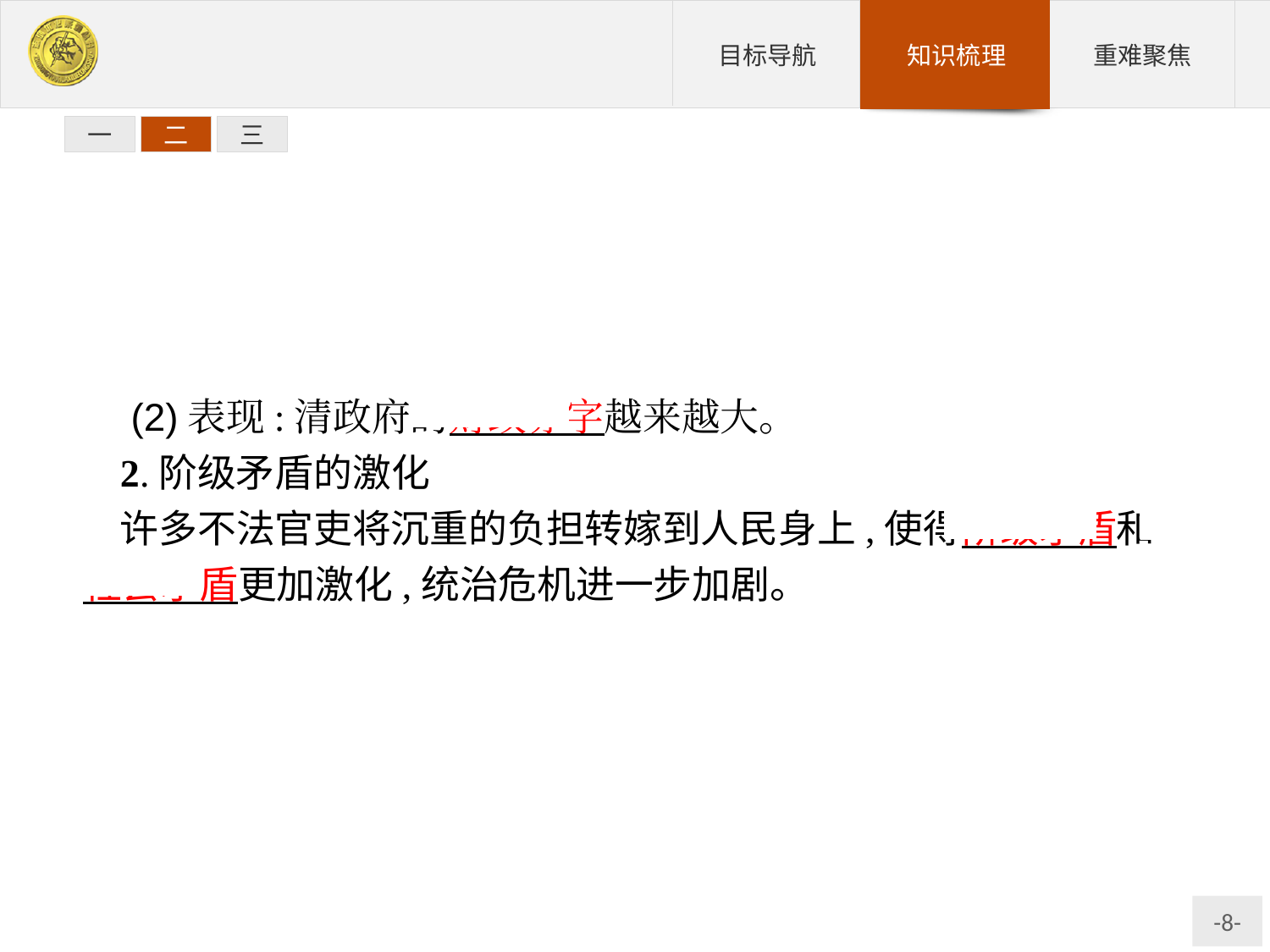

一
二
三
 (2)表现:清政府的财政赤字越来越大。
2.阶级矛盾的激化
许多不法官吏将沉重的负担转嫁到人民身上,使得阶级矛盾和社会矛盾更加激化,统治危机进一步加剧。